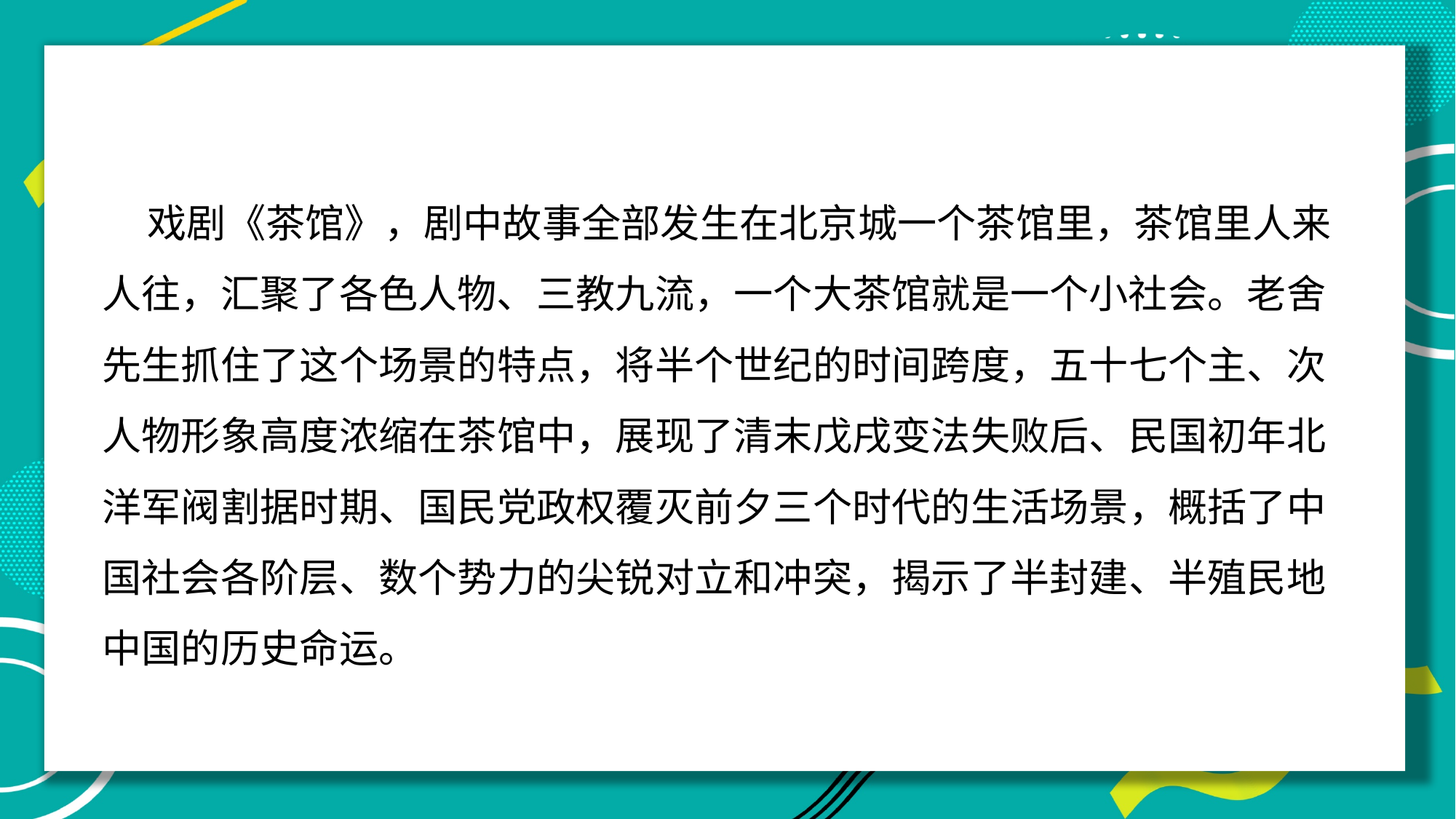

戏剧《茶馆》，剧中故事全部发生在北京城一个茶馆里，茶馆里人来人往，汇聚了各色人物、三教九流，一个大茶馆就是一个小社会。老舍先生抓住了这个场景的特点，将半个世纪的时间跨度，五十七个主、次人物形象高度浓缩在茶馆中，展现了清末戊戌变法失败后、民国初年北洋军阀割据时期、国民党政权覆灭前夕三个时代的生活场景，概括了中国社会各阶层、数个势力的尖锐对立和冲突，揭示了半封建、半殖民地中国的历史命运。